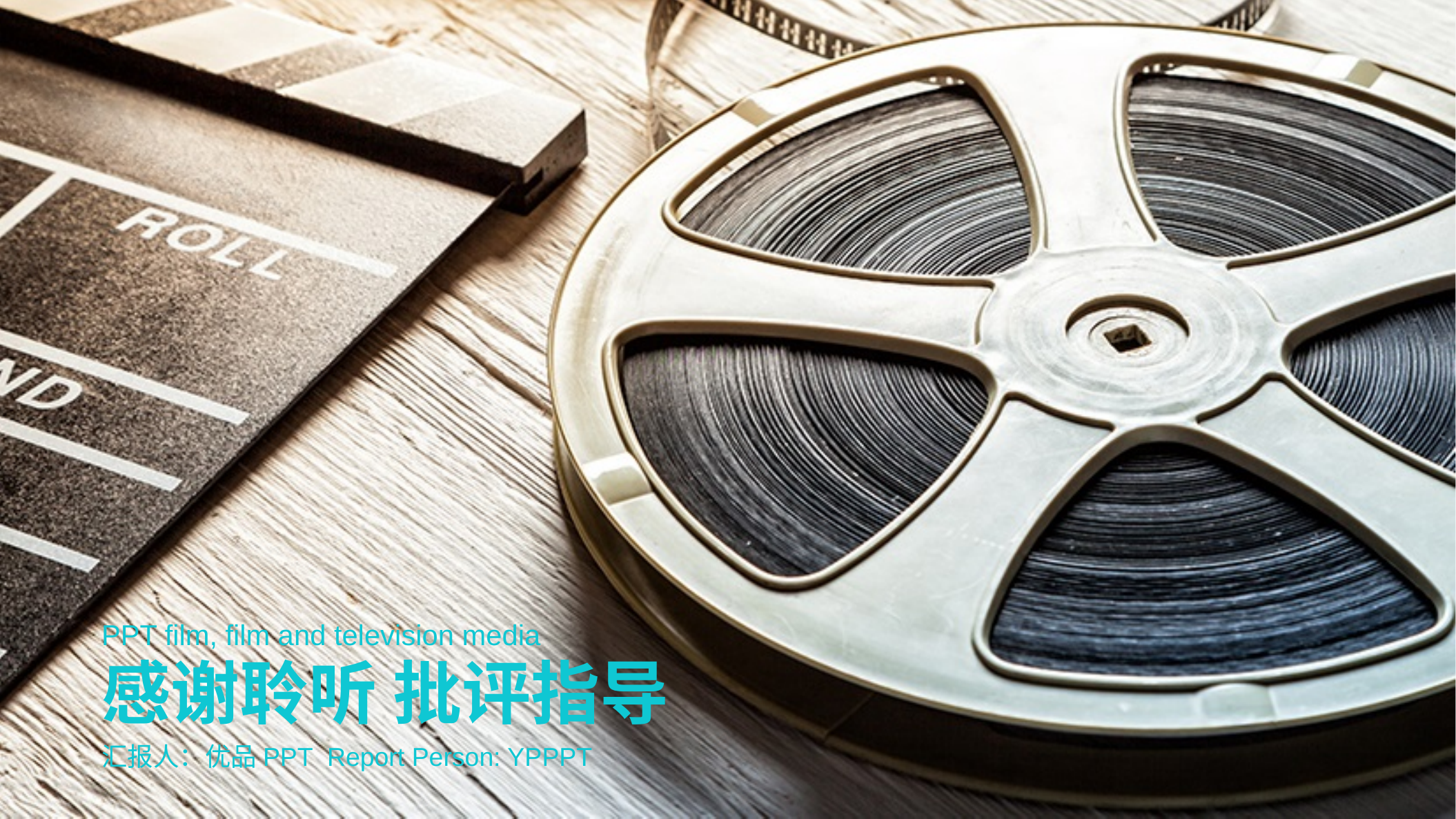

PPT film, film and television media
感谢聆听 批评指导
汇报人：优品PPT  Report Person: YPPPT